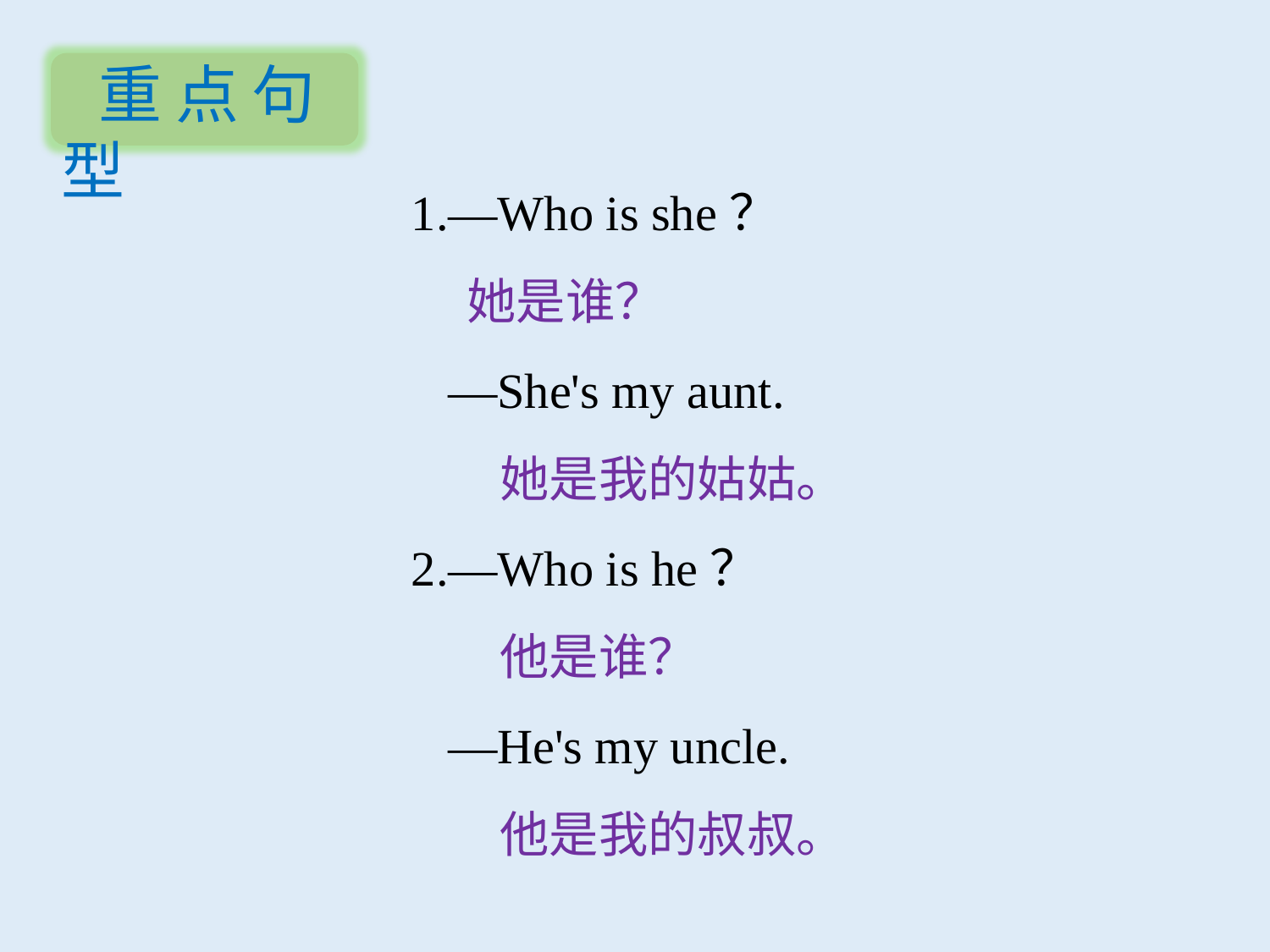

重点句型

1.—Who is she？
    她是谁？
   —She's my aunt.
       她是我的姑姑。
2.—Who is he？
       他是谁？
   —He's my uncle.
       他是我的叔叔。